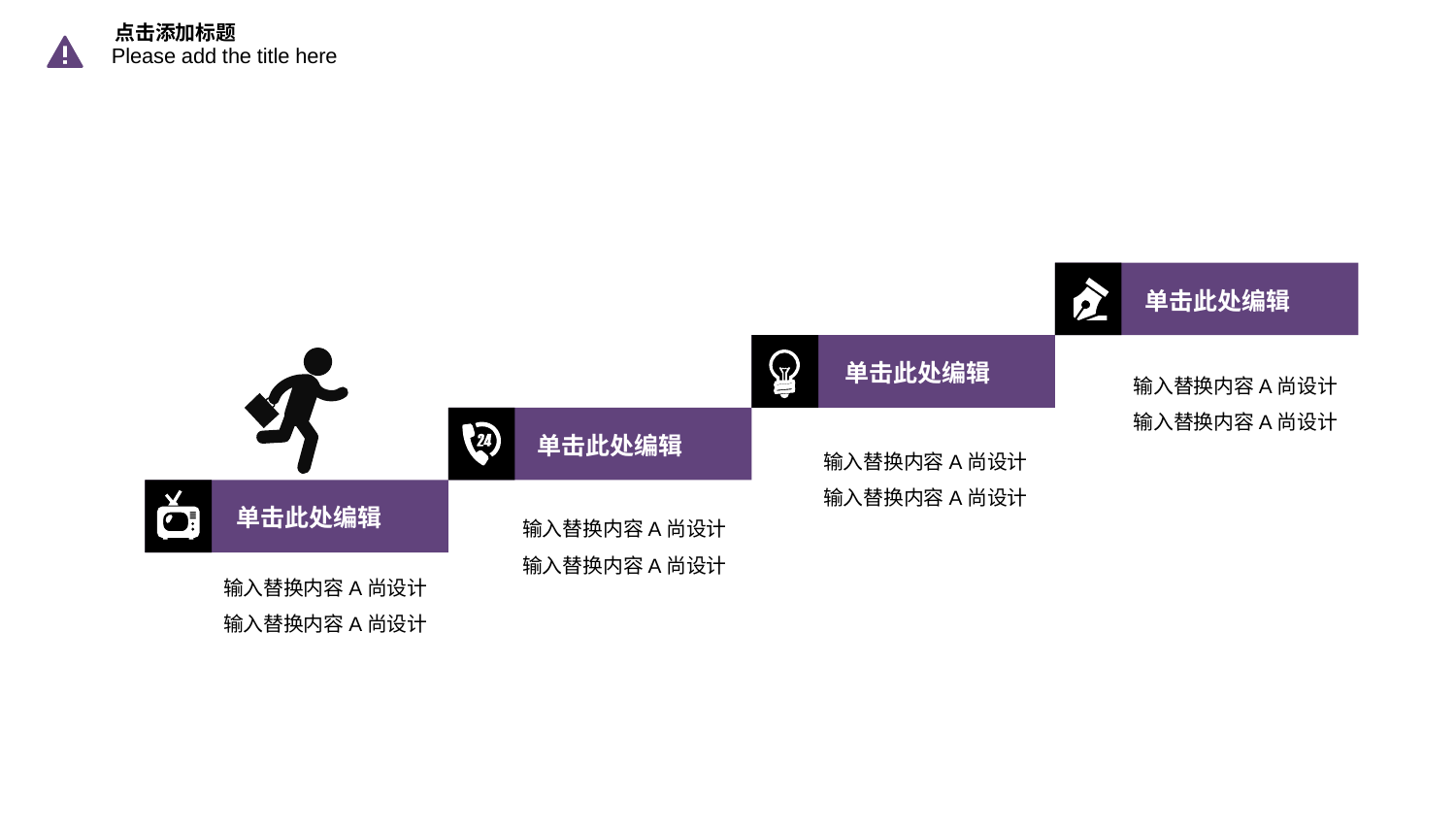

点击添加标题

Please add the title here

单击此处编辑

单击此处编辑

单击此处编辑

单击此处编辑
输入替换内容A尚设计
输入替换内容A尚设计
输入替换内容A尚设计
输入替换内容A尚设计
输入替换内容A尚设计
输入替换内容A尚设计
输入替换内容A尚设计
输入替换内容A尚设计